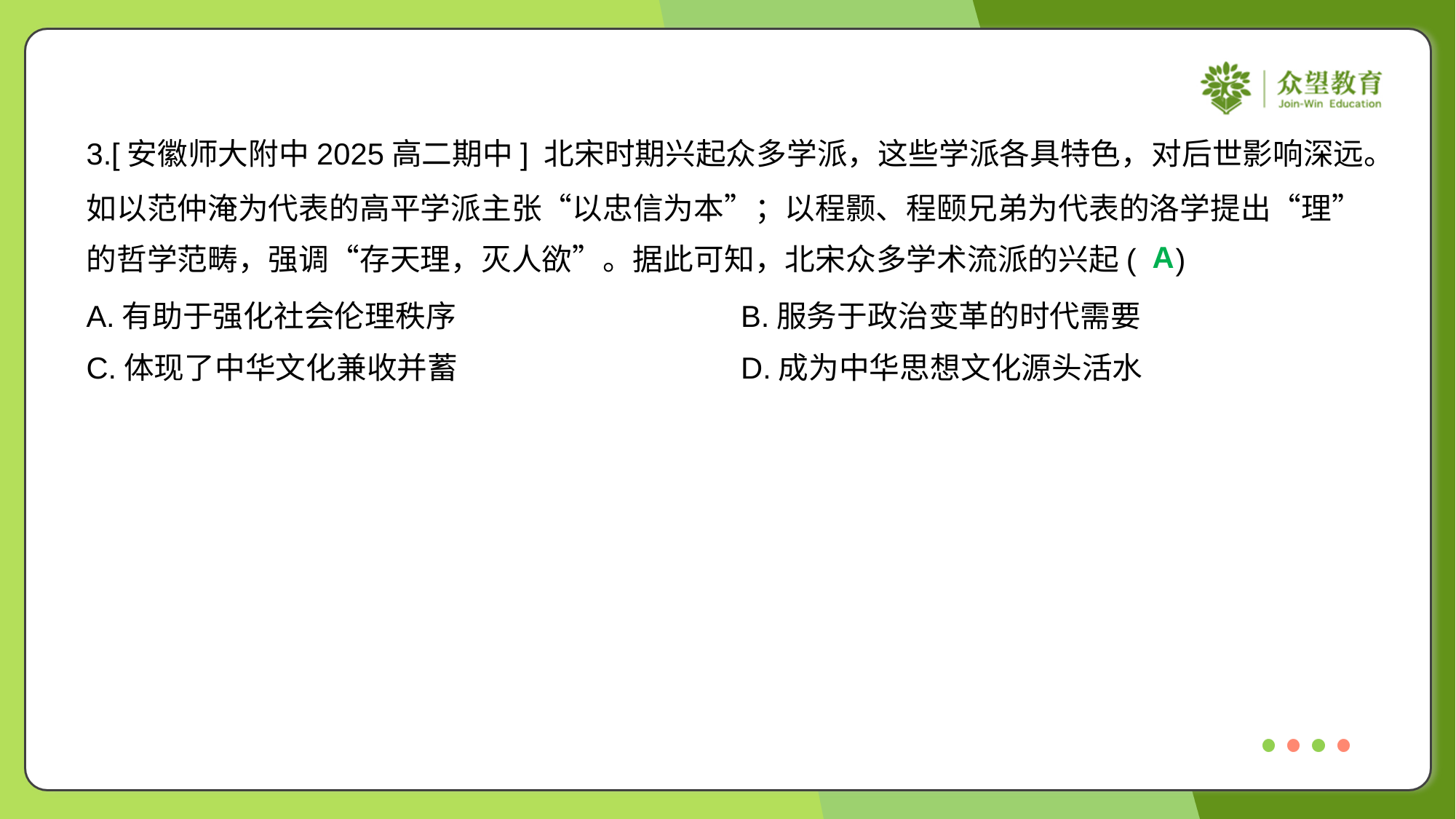

3.[安徽师大附中2025高二期中] 北宋时期兴起众多学派，这些学派各具特色，对后世影响深远。
如以范仲淹为代表的高平学派主张“以忠信为本”；以程颢、程颐兄弟为代表的洛学提出“理”
的哲学范畴，强调“存天理，灭人欲”。据此可知，北宋众多学术流派的兴起(     )
A
A.有助于强化社会伦理秩序	B.服务于政治变革的时代需要
C.体现了中华文化兼收并蓄	D.成为中华思想文化源头活水